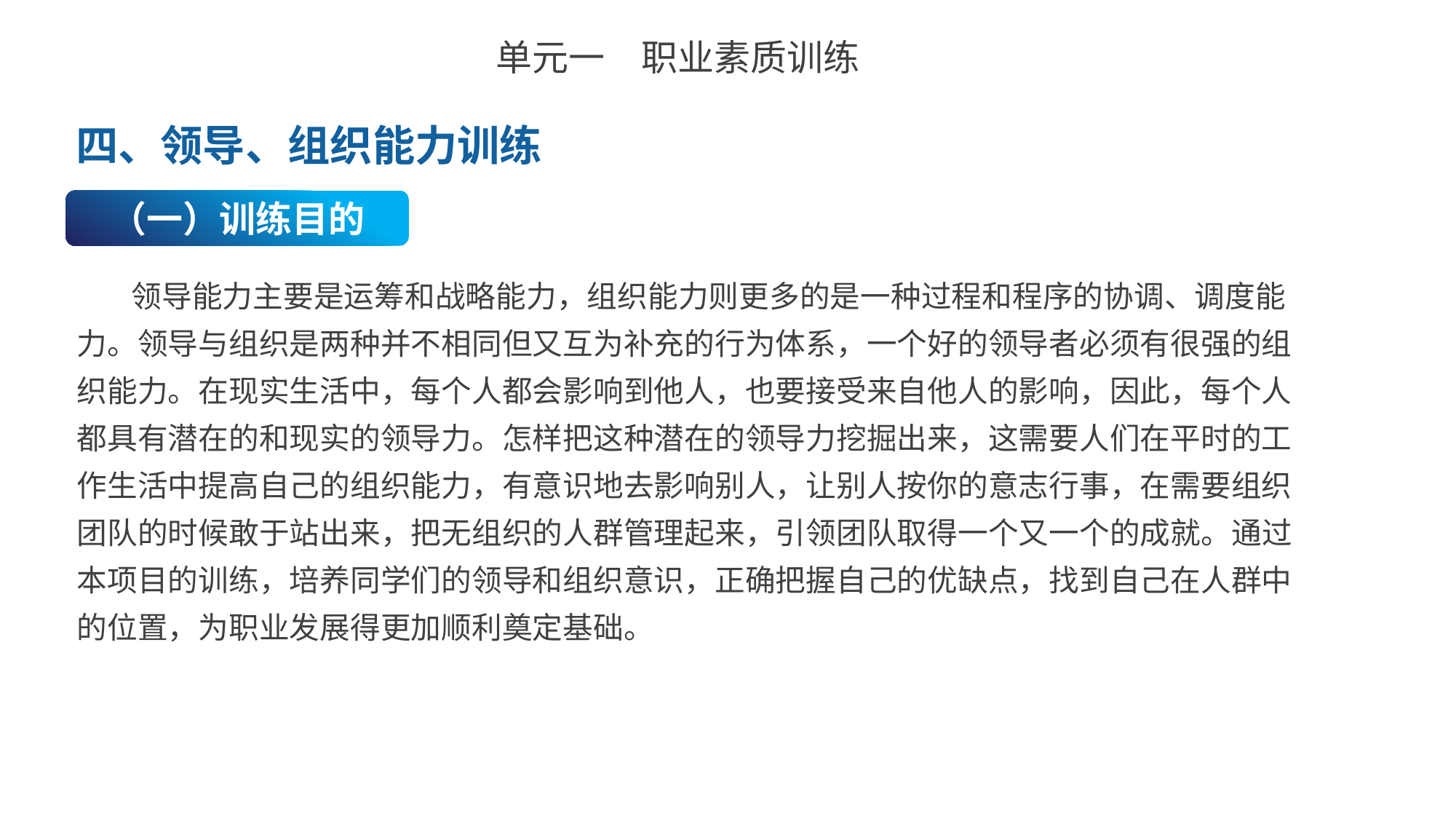

单元一　职业素质训练
四、领导、组织能力训练
（一）训练目的
领导能力主要是运筹和战略能力，组织能力则更多的是一种过程和程序的协调、调度能力。领导与组织是两种并不相同但又互为补充的行为体系，一个好的领导者必须有很强的组织能力。在现实生活中，每个人都会影响到他人，也要接受来自他人的影响，因此，每个人都具有潜在的和现实的领导力。怎样把这种潜在的领导力挖掘出来，这需要人们在平时的工作生活中提高自己的组织能力，有意识地去影响别人，让别人按你的意志行事，在需要组织团队的时候敢于站出来，把无组织的人群管理起来，引领团队取得一个又一个的成就。通过本项目的训练，培养同学们的领导和组织意识，正确把握自己的优缺点，找到自己在人群中的位置，为职业发展得更加顺利奠定基础。